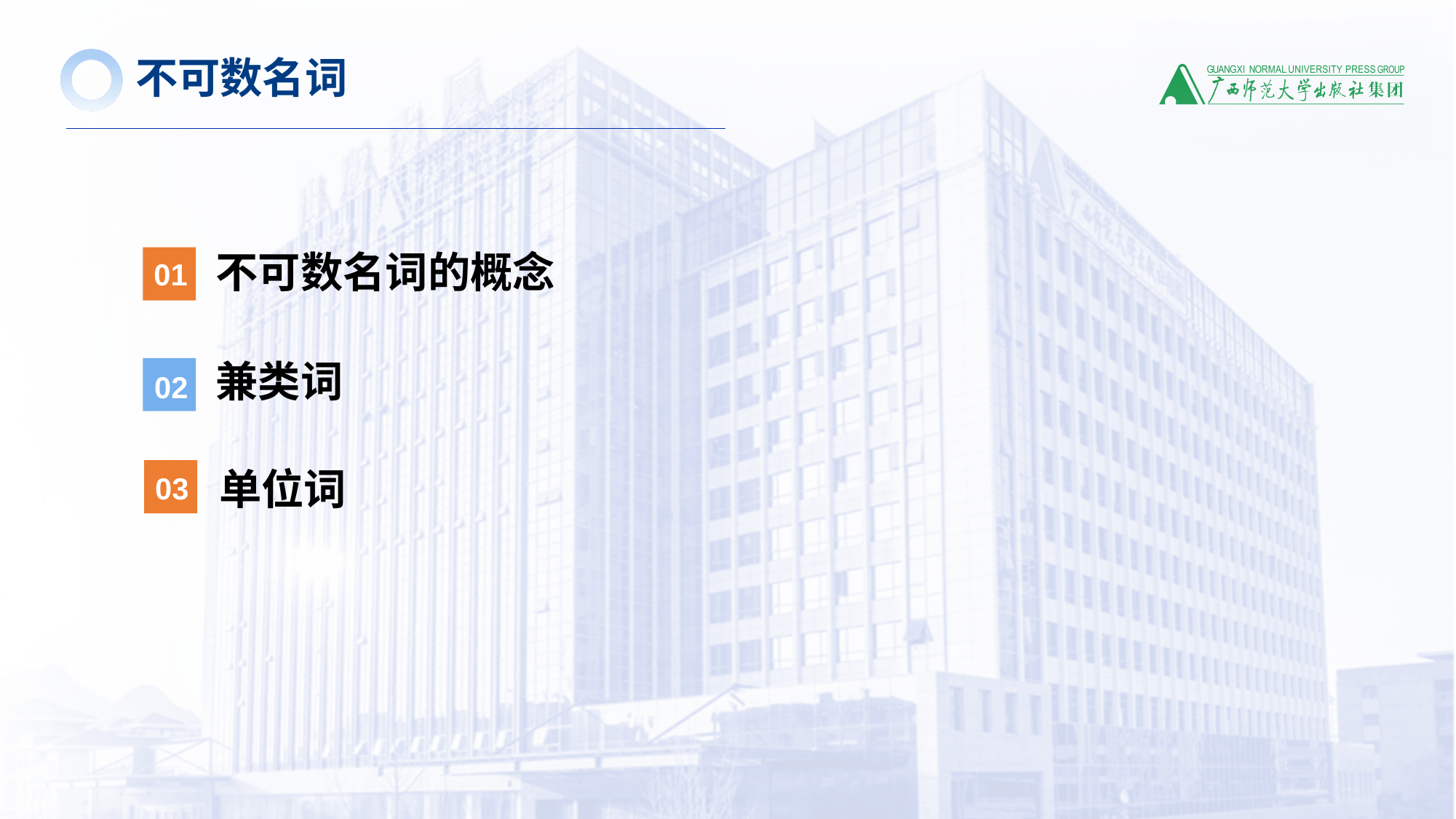

不可数名词

不可数名词的概念

01
兼类词

02
单位词

03